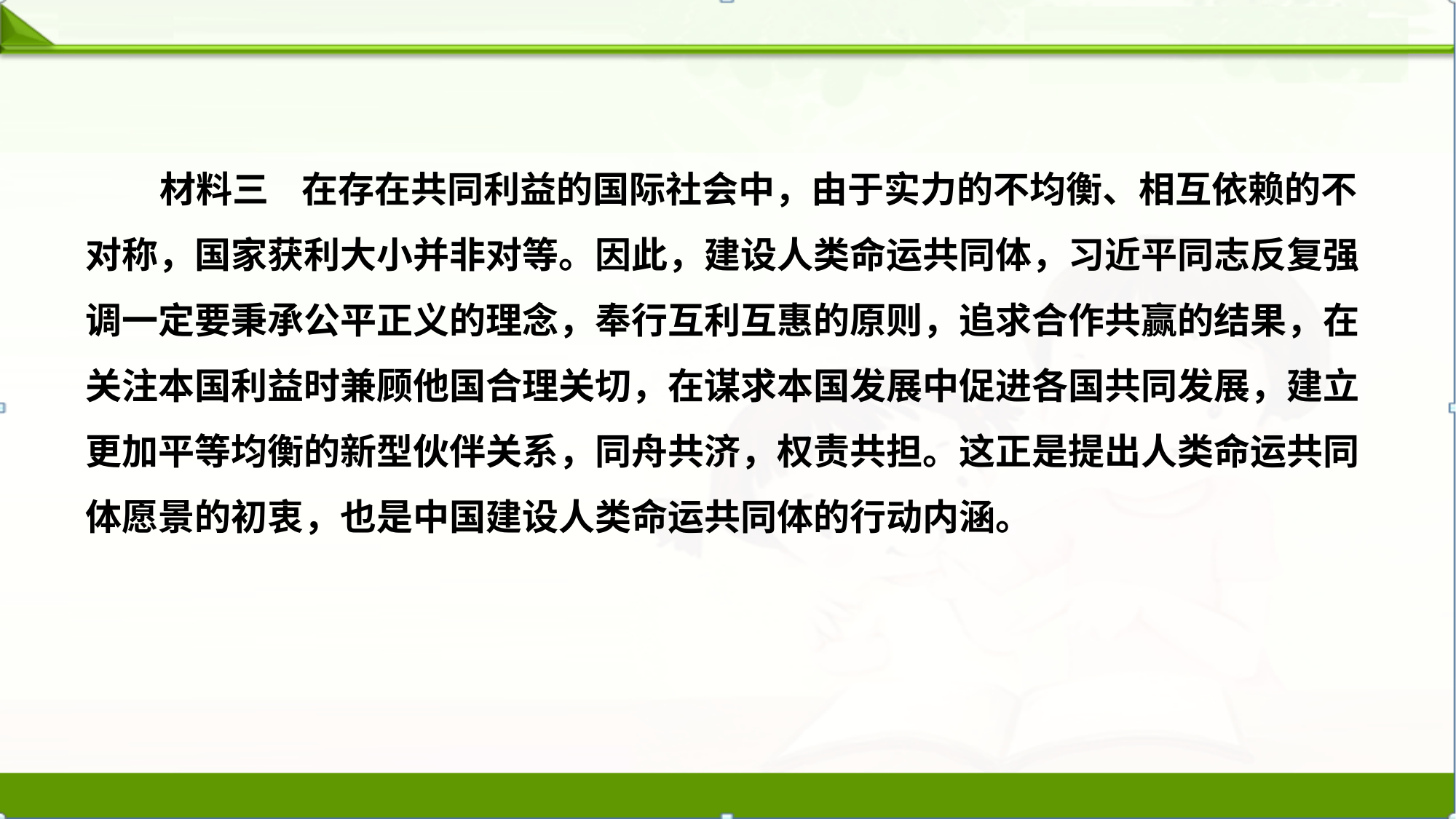

材料三    在存在共同利益的国际社会中，由于实力的不均衡、相互依赖的不对称，国家获利大小并非对等。因此，建设人类命运共同体，习近平同志反复强调一定要秉承公平正义的理念，奉行互利互惠的原则，追求合作共赢的结果，在关注本国利益时兼顾他国合理关切，在谋求本国发展中促进各国共同发展，建立更加平等均衡的新型伙伴关系，同舟共济，权责共担。这正是提出人类命运共同体愿景的初衷，也是中国建设人类命运共同体的行动内涵。